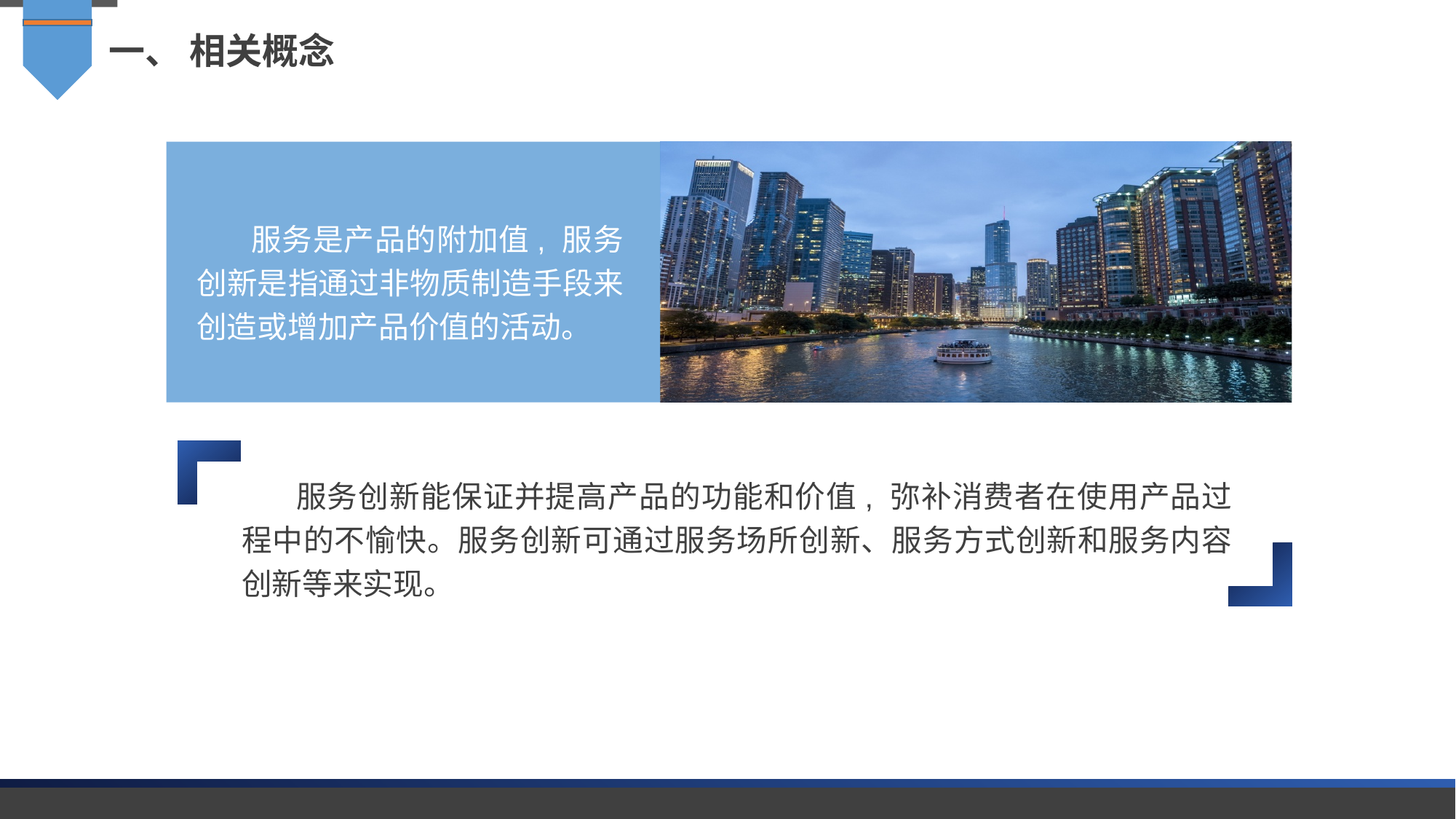

一、 相关概念

服务是产品的附加值, 服务创新是指通过非物质制造手段来创造或增加产品价值的活动。

服务创新能保证并提高产品的功能和价值, 弥补消费者在使用产品过程中的不愉快。服务创新可通过服务场所创新、服务方式创新和服务内容创新等来实现。